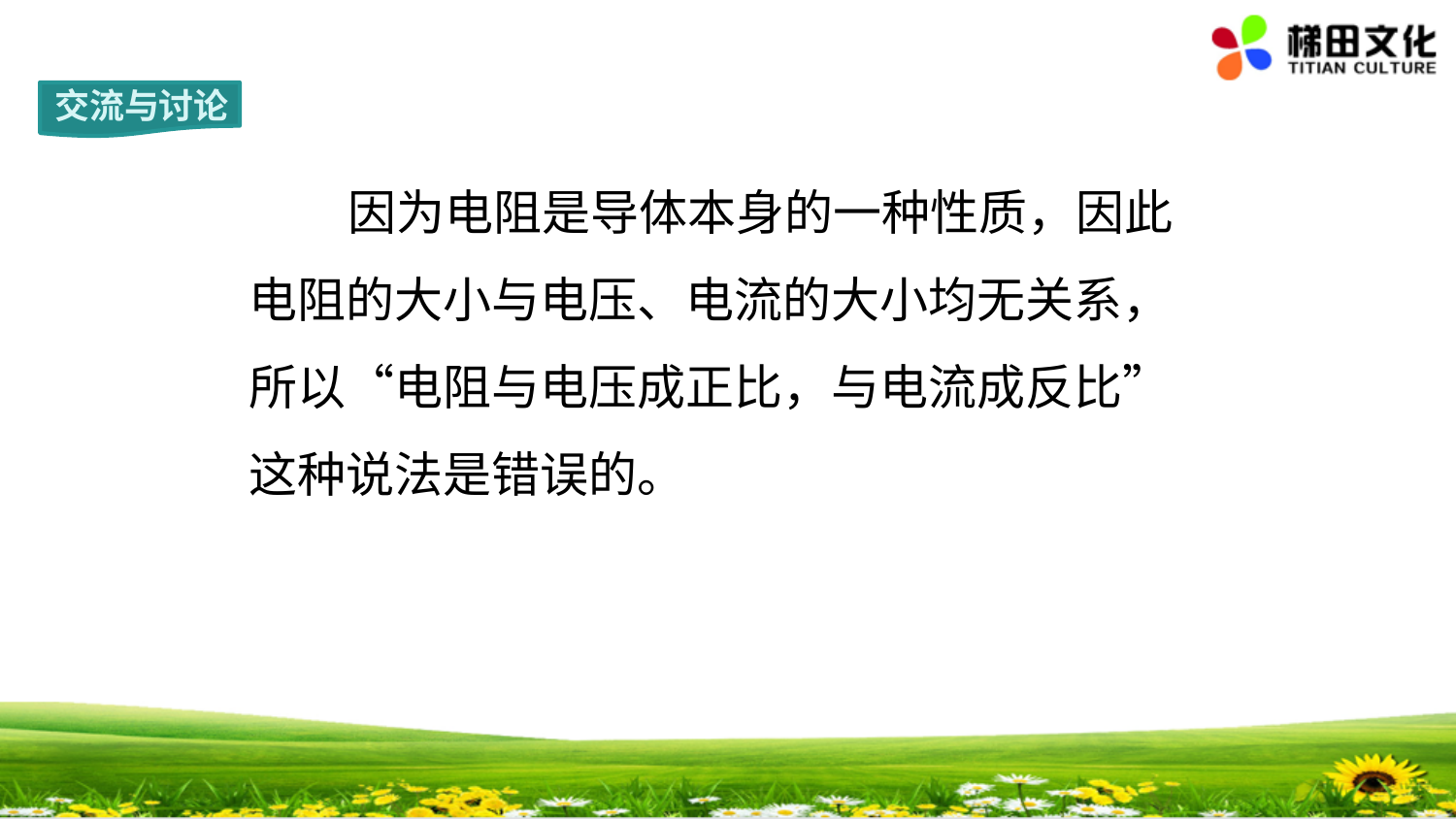

交流与讨论

        因为电阻是导体本身的一种性质，因此电阻的大小与电压、电流的大小均无关系，所以“电阻与电压成正比，与电流成反比”这种说法是错误的。